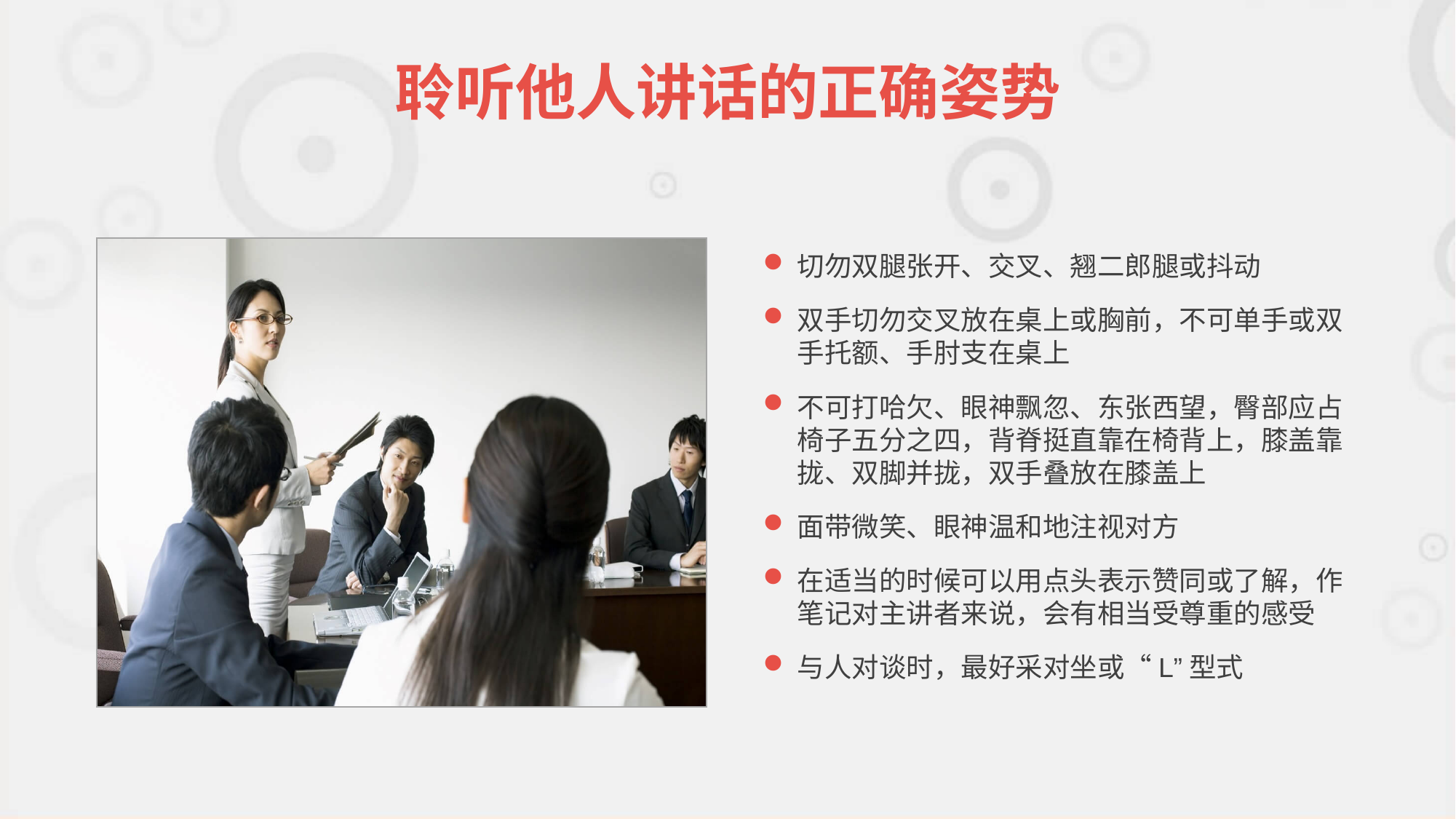

聆听他人讲话的正确姿势

切勿双腿张开、交叉、翘二郎腿或抖动
双手切勿交叉放在桌上或胸前，不可单手或双手托额、手肘支在桌上
不可打哈欠、眼神飘忽、东张西望，臀部应占椅子五分之四，背脊挺直靠在椅背上，膝盖靠拢、双脚并拢，双手叠放在膝盖上
面带微笑、眼神温和地注视对方
在适当的时候可以用点头表示赞同或了解，作笔记对主讲者来说，会有相当受尊重的感受
与人对谈时，最好采对坐或“L”型式